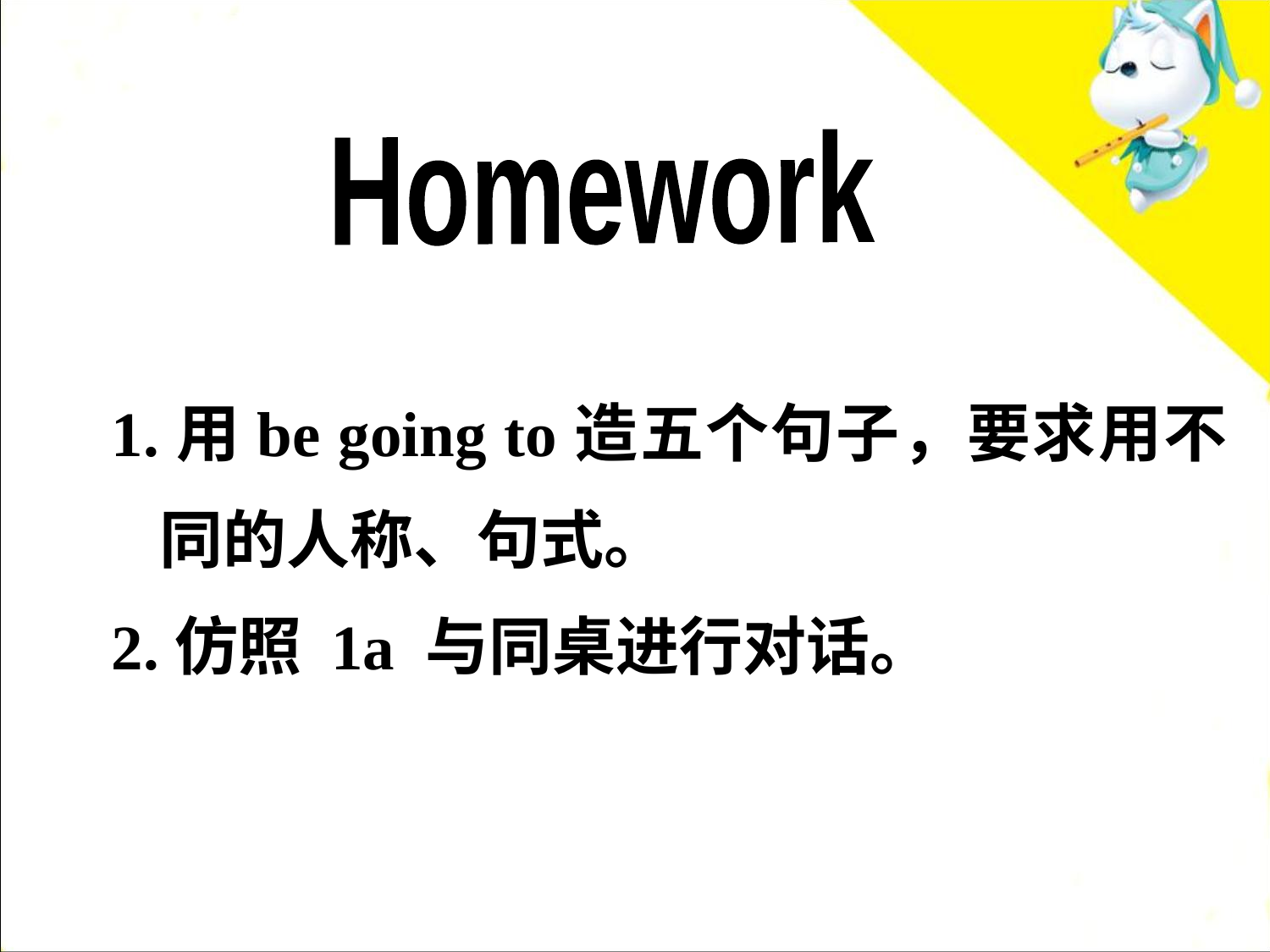

Homework
1.用be going to造五个句子，要求用不同的人称、句式。
2.仿照 1a 与同桌进行对话。